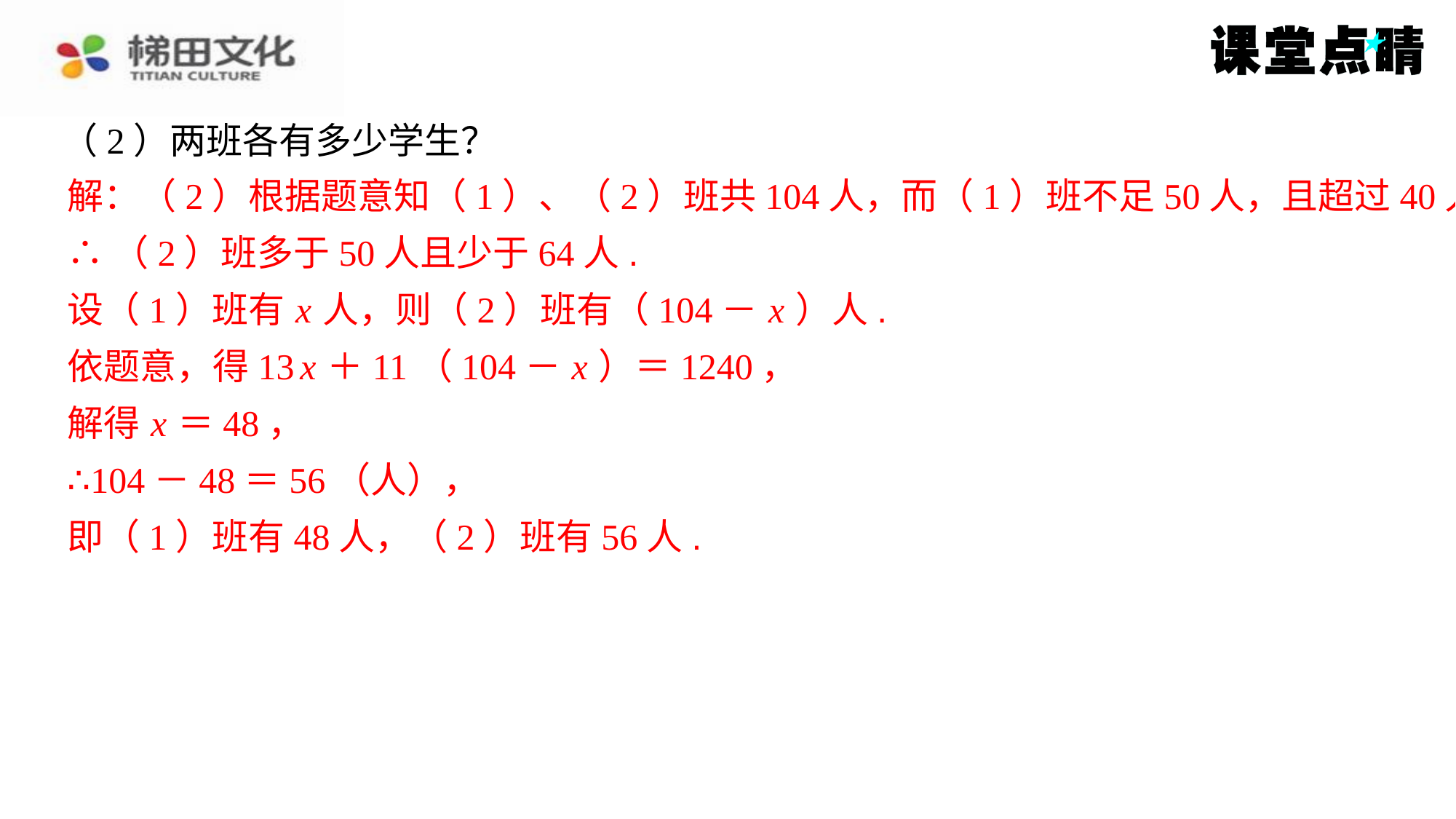

（2）两班各有多少学生？
解：（2）根据题意知（1）、（2）班共104人，而（1）班不足50人，且超过40人，
∴（2）班多于50人且少于64人.
设（1）班有 x 人，则（2）班有（104－ x ）人.
依题意，得13 x ＋11（104－ x ）＝1240，
解得 x ＝48，
∴104－48＝56（人），
即（1）班有48人，（2）班有56人.